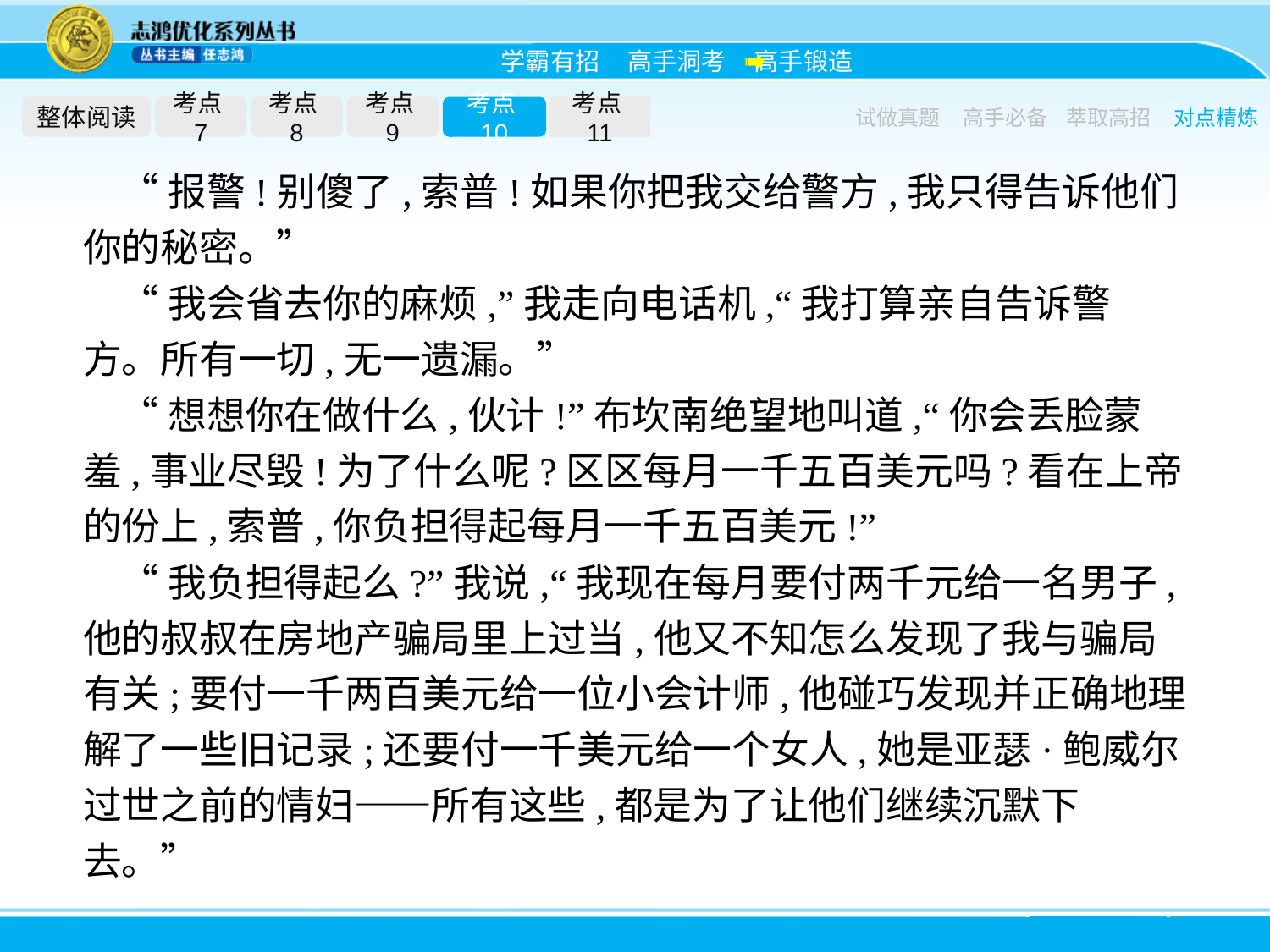

整体阅读
考点7
考点8
考点9
考点10
考点11
试做真题
高手必备
萃取高招
对点精炼
“报警!别傻了,索普!如果你把我交给警方,我只得告诉他们你的秘密。”
“我会省去你的麻烦,”我走向电话机,“我打算亲自告诉警方。所有一切,无一遗漏。”
“想想你在做什么,伙计!”布坎南绝望地叫道,“你会丢脸蒙羞,事业尽毁!为了什么呢?区区每月一千五百美元吗?看在上帝的份上,索普,你负担得起每月一千五百美元!”
“我负担得起么?”我说,“我现在每月要付两千元给一名男子,他的叔叔在房地产骗局里上过当,他又不知怎么发现了我与骗局有关;要付一千两百美元给一位小会计师,他碰巧发现并正确地理解了一些旧记录;还要付一千美元给一个女人,她是亚瑟·鲍威尔过世之前的情妇——所有这些,都是为了让他们继续沉默下去。”